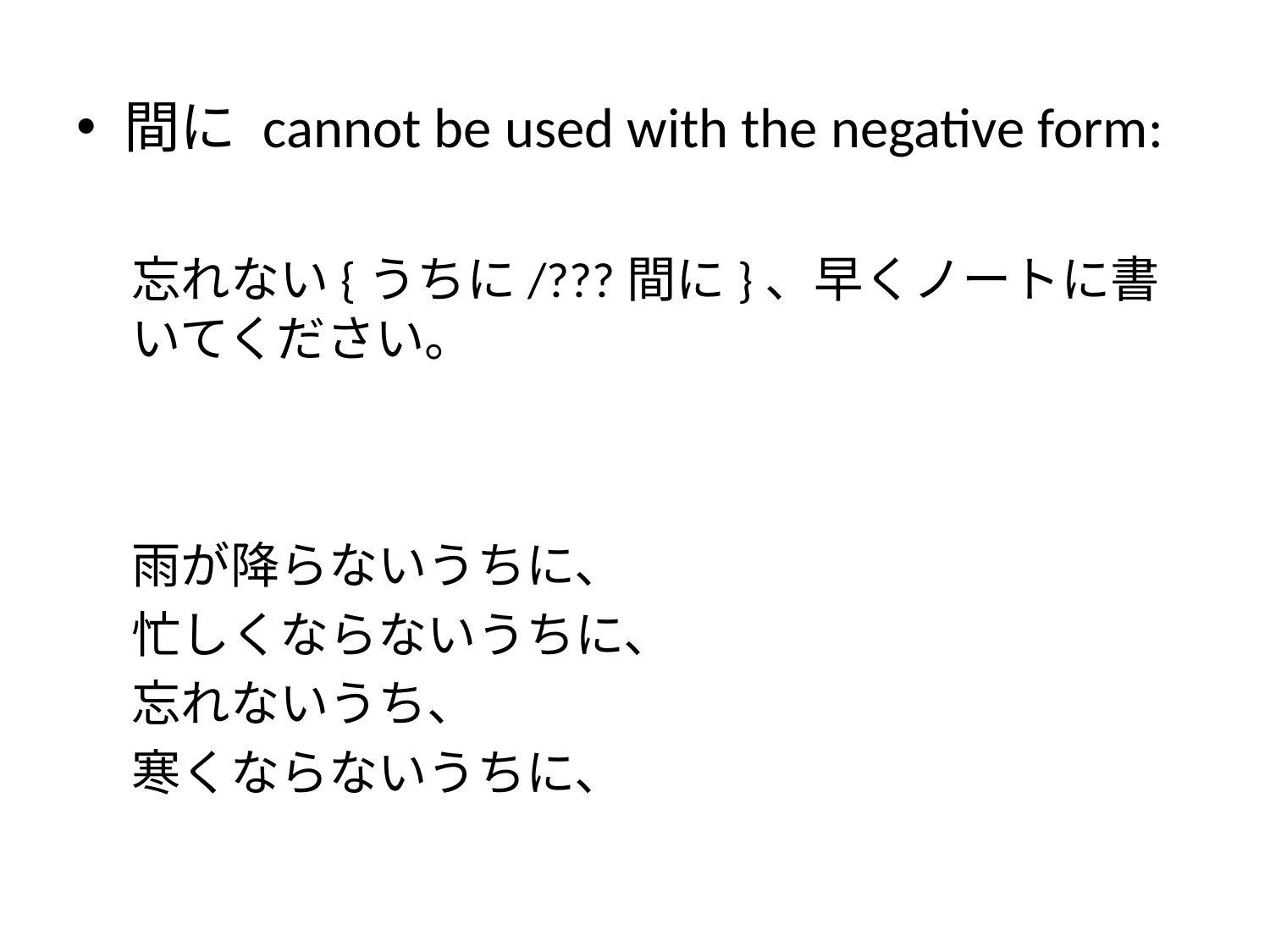

間に cannot be used with the negative form:

忘れない{うちに/???間に}、早くノートに書いてください。

雨が降らないうちに、
忙しくならないうちに、
忘れないうち、
寒くならないうちに、